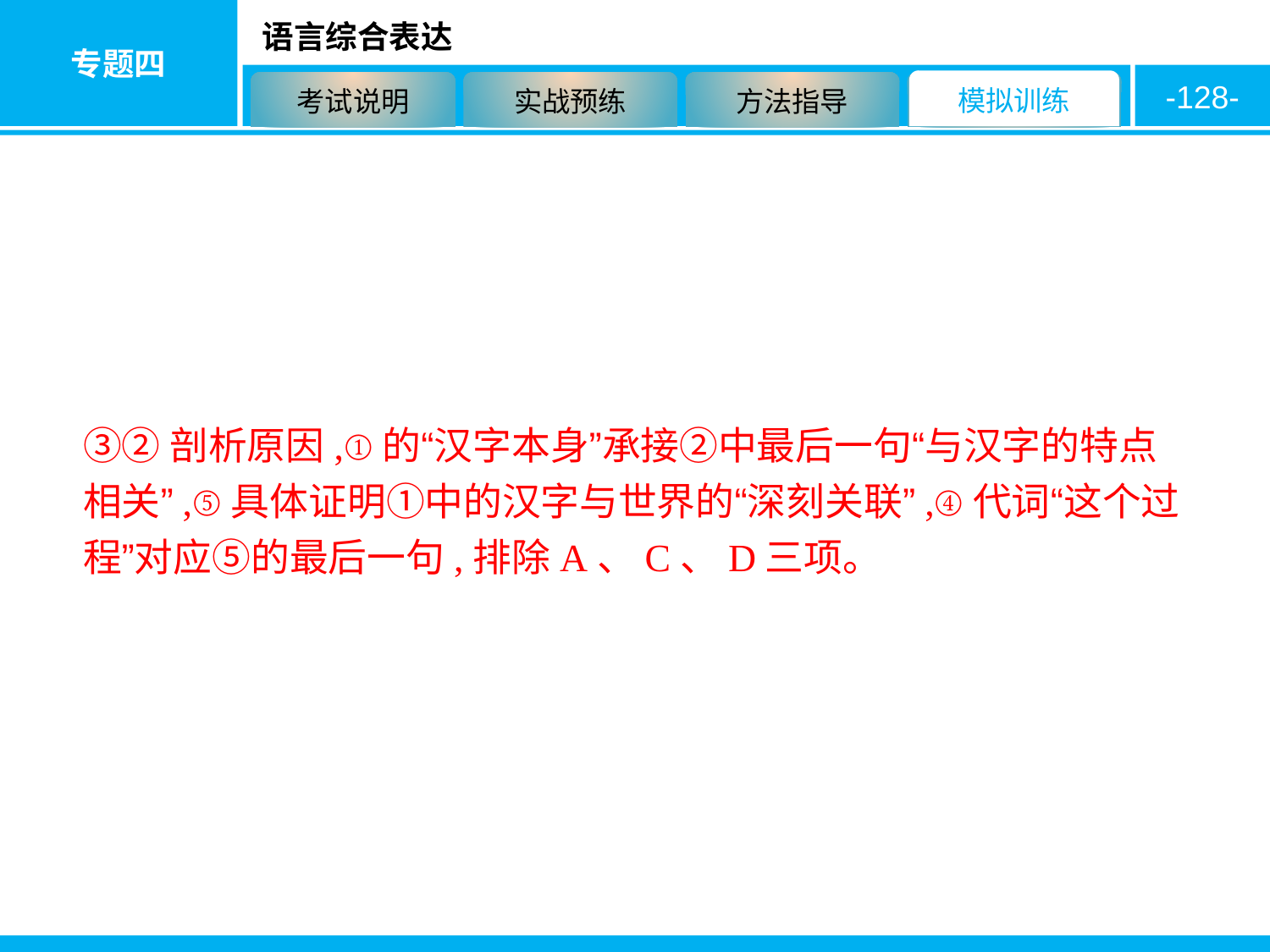

-128-
③②剖析原因,①的“汉字本身”承接②中最后一句“与汉字的特点相关”,⑤具体证明①中的汉字与世界的“深刻关联”,④代词“这个过程”对应⑤的最后一句,排除A、C、D三项。